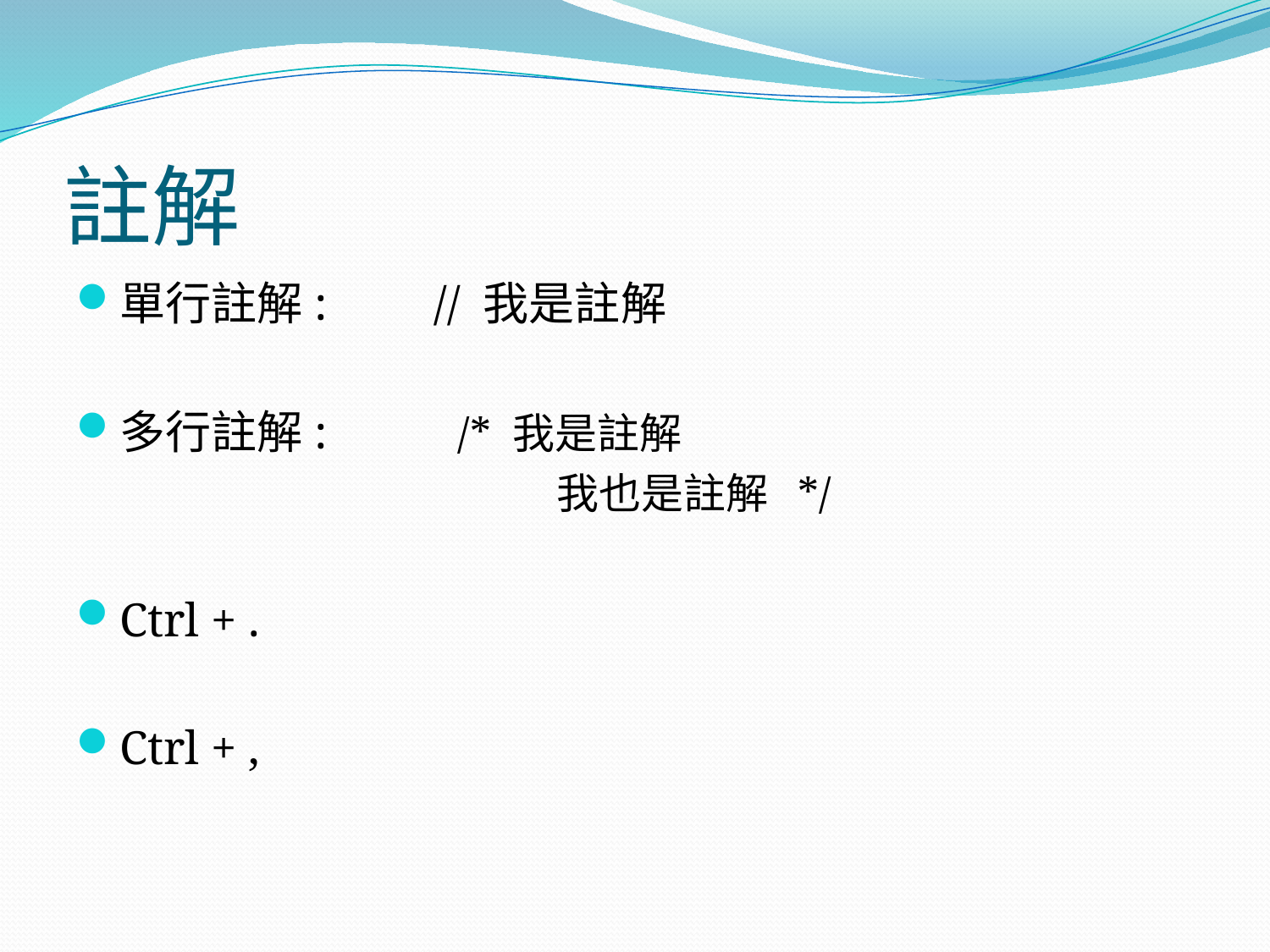

# 註解
單行註解:         // 我是註解

多行註解:           /* 我是註解
		             我也是註解  */

Ctrl + .

Ctrl + ,